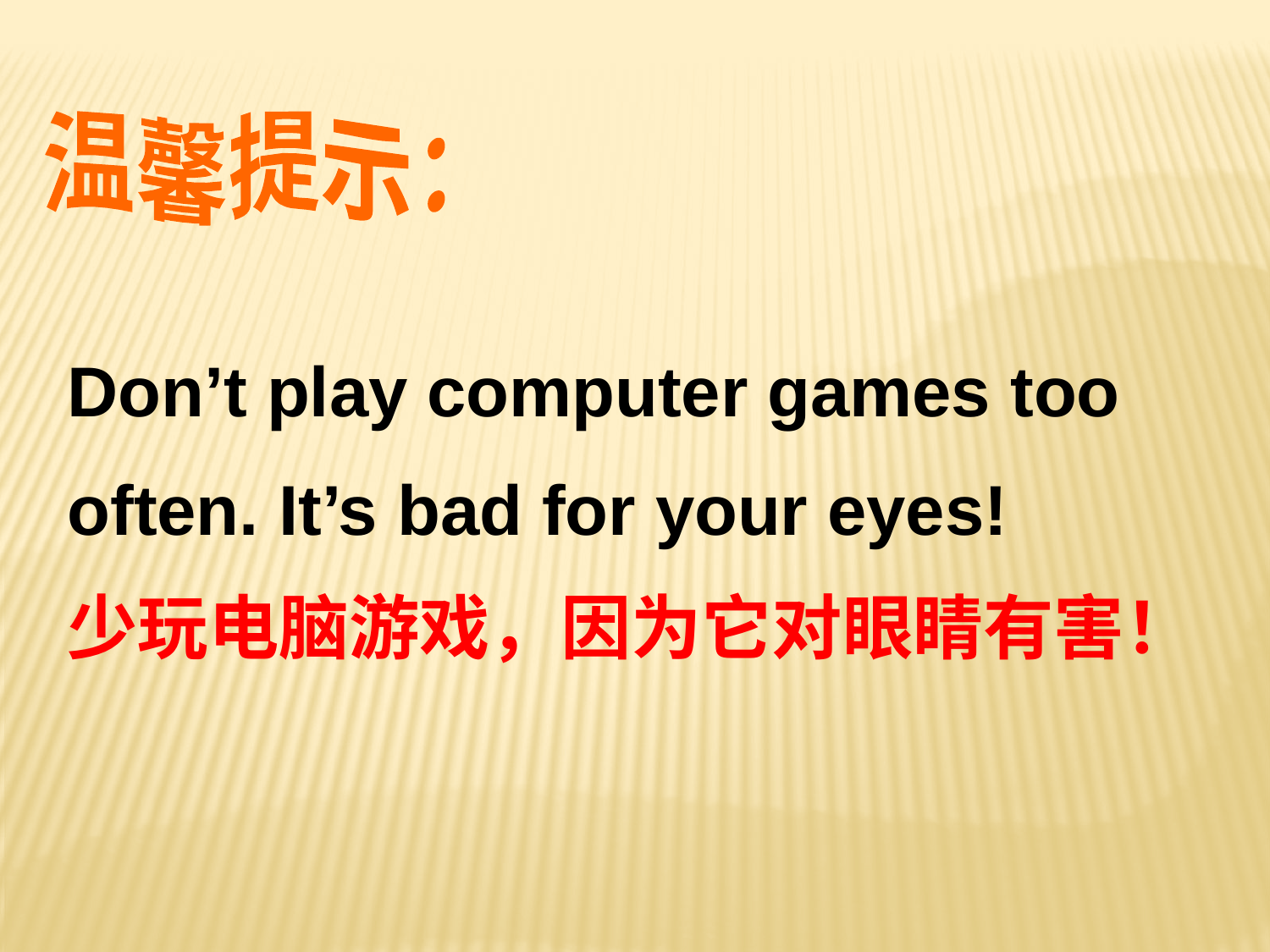

温馨提示：
Don’t play computer games too often. It’s bad for your eyes!
少玩电脑游戏，因为它对眼睛有害！